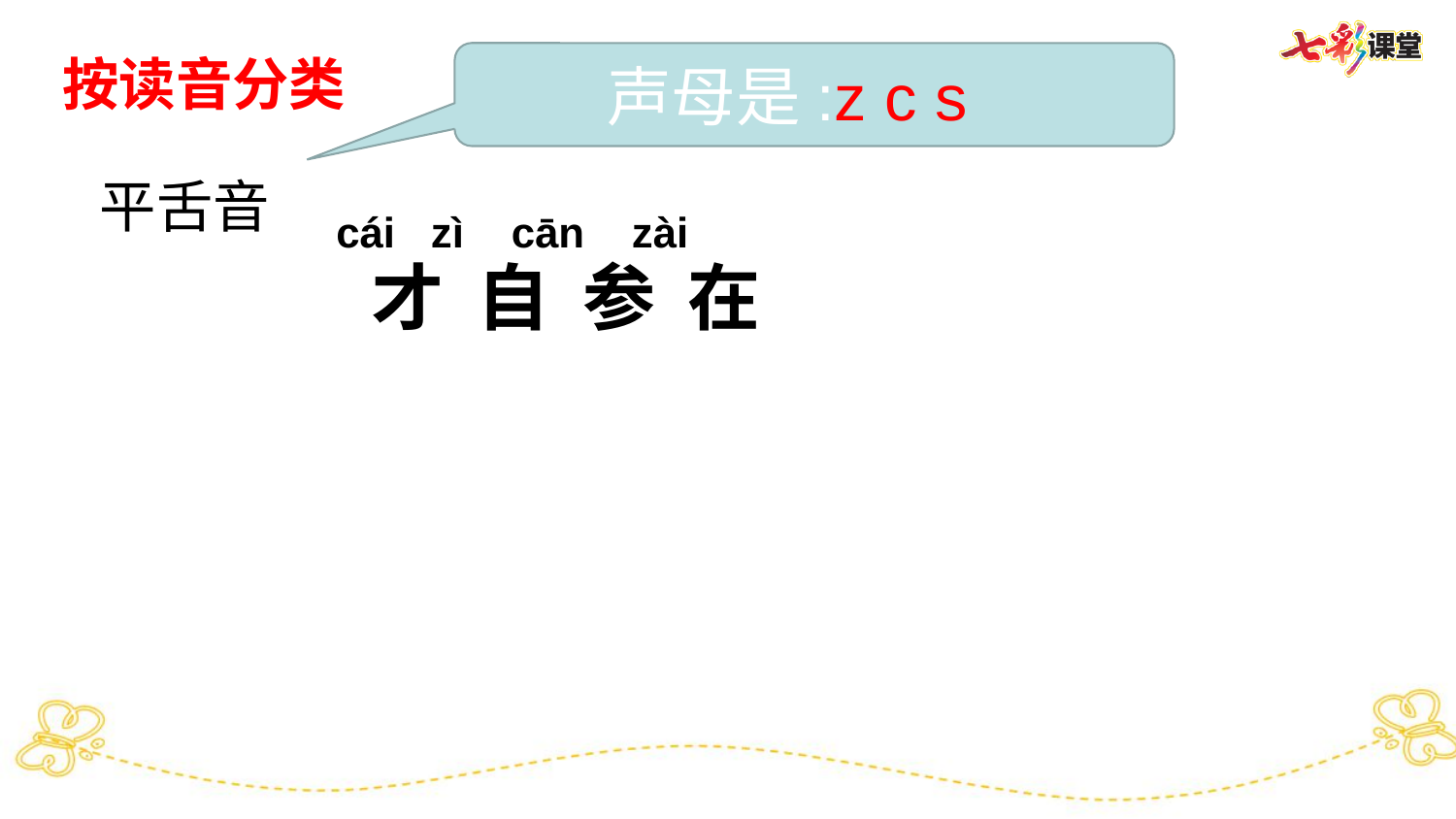

按读音分类
声母是:z c s
平舌音
cái   zì    cān    zài
才  自  参  在